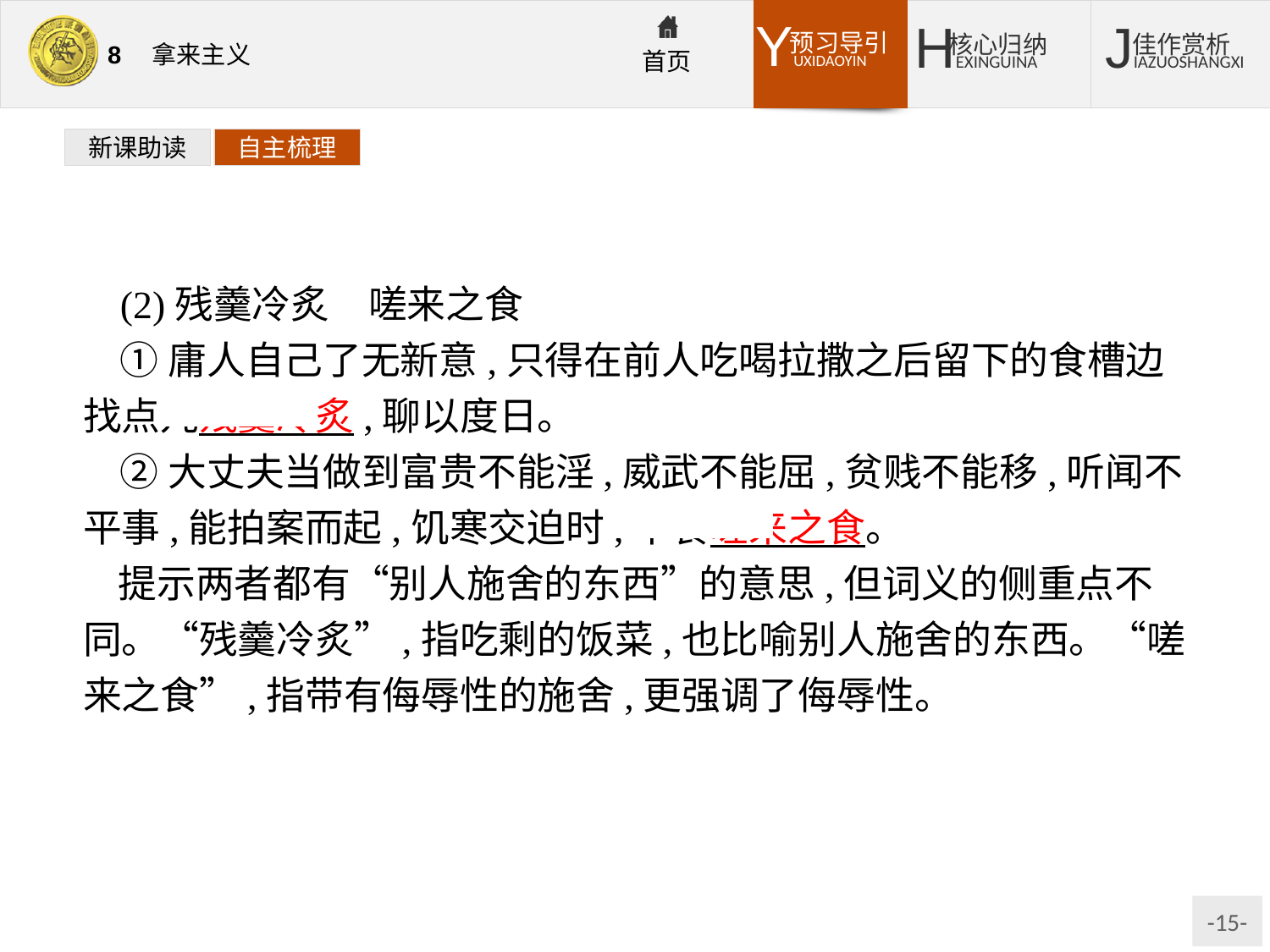

新课助读
自主梳理
(2)残羹冷炙　嗟来之食
①庸人自己了无新意,只得在前人吃喝拉撒之后留下的食槽边找点儿残羹冷炙,聊以度日。
②大丈夫当做到富贵不能淫,威武不能屈,贫贱不能移,听闻不平事,能拍案而起,饥寒交迫时,不食嗟来之食。
提示两者都有“别人施舍的东西”的意思,但词义的侧重点不同。“残羹冷炙”,指吃剩的饭菜,也比喻别人施舍的东西。“嗟来之食”,指带有侮辱性的施舍,更强调了侮辱性。